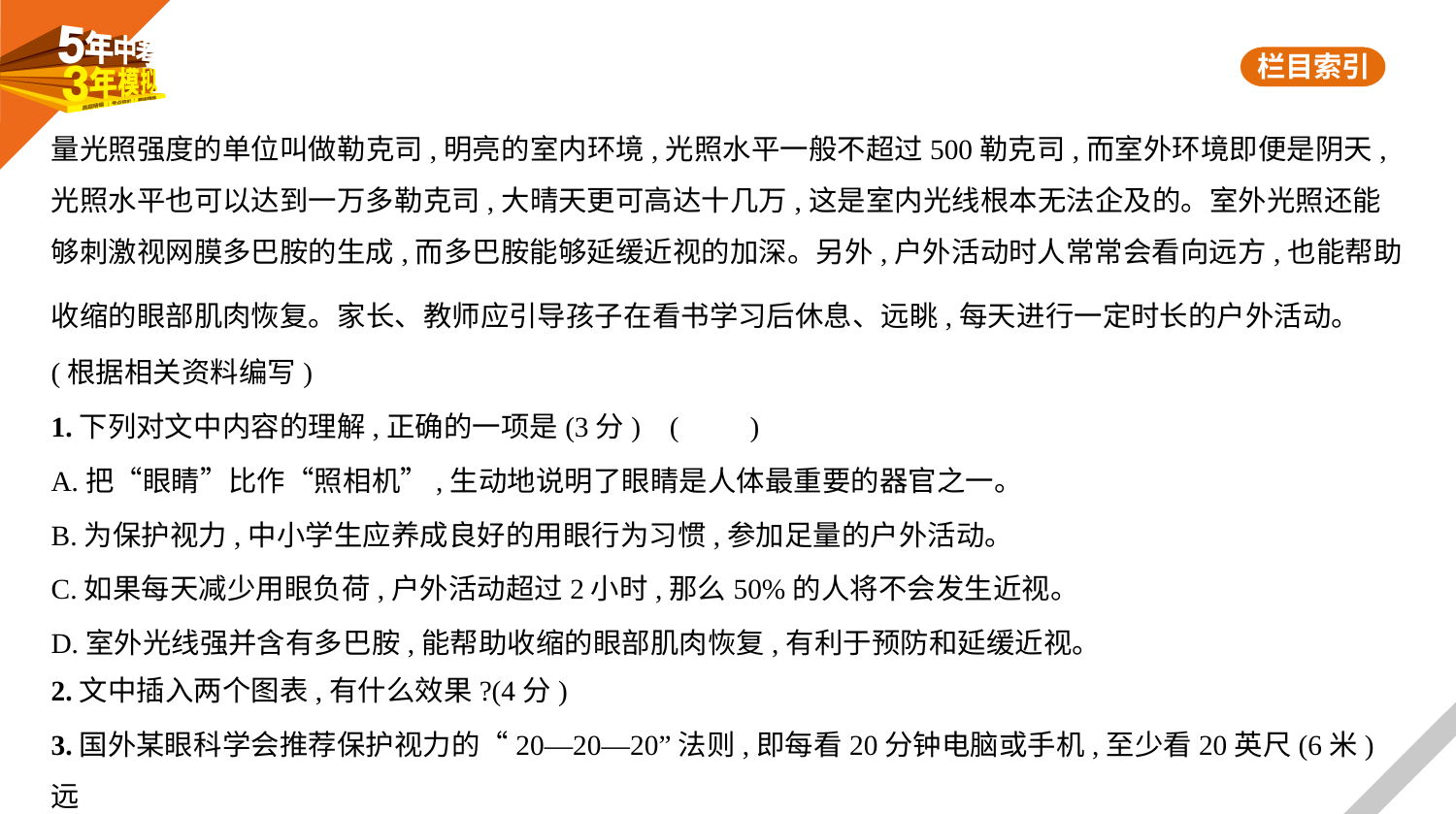

量光照强度的单位叫做勒克司,明亮的室内环境,光照水平一般不超过500勒克司,而室外环境即便是阴天,光照水平也可以达到一万多勒克司,大晴天更可高达十几万,这是室内光线根本无法企及的。室外光照还能够刺激视网膜多巴胺的生成,而多巴胺能够延缓近视的加深。另外,户外活动时人常常会看向远方,也能帮助收缩的眼部肌肉恢复。家长、教师应引导孩子在看书学习后休息、远眺,每天进行一定时长的户外活动。
(根据相关资料编写)
1.下列对文中内容的理解,正确的一项是(3分) (　　)
A.把“眼睛”比作“照相机”,生动地说明了眼睛是人体最重要的器官之一。
B.为保护视力,中小学生应养成良好的用眼行为习惯,参加足量的户外活动。
C.如果每天减少用眼负荷,户外活动超过2小时,那么50%的人将不会发生近视。
D.室外光线强并含有多巴胺,能帮助收缩的眼部肌肉恢复,有利于预防和延缓近视。
2.文中插入两个图表,有什么效果?(4分)
3.国外某眼科学会推荐保护视力的“20—20—20”法则,即每看20分钟电脑或手机,至少看20英尺(6米)远
的物体20秒。请结合上文知识解释该法则的合理性。(3分)